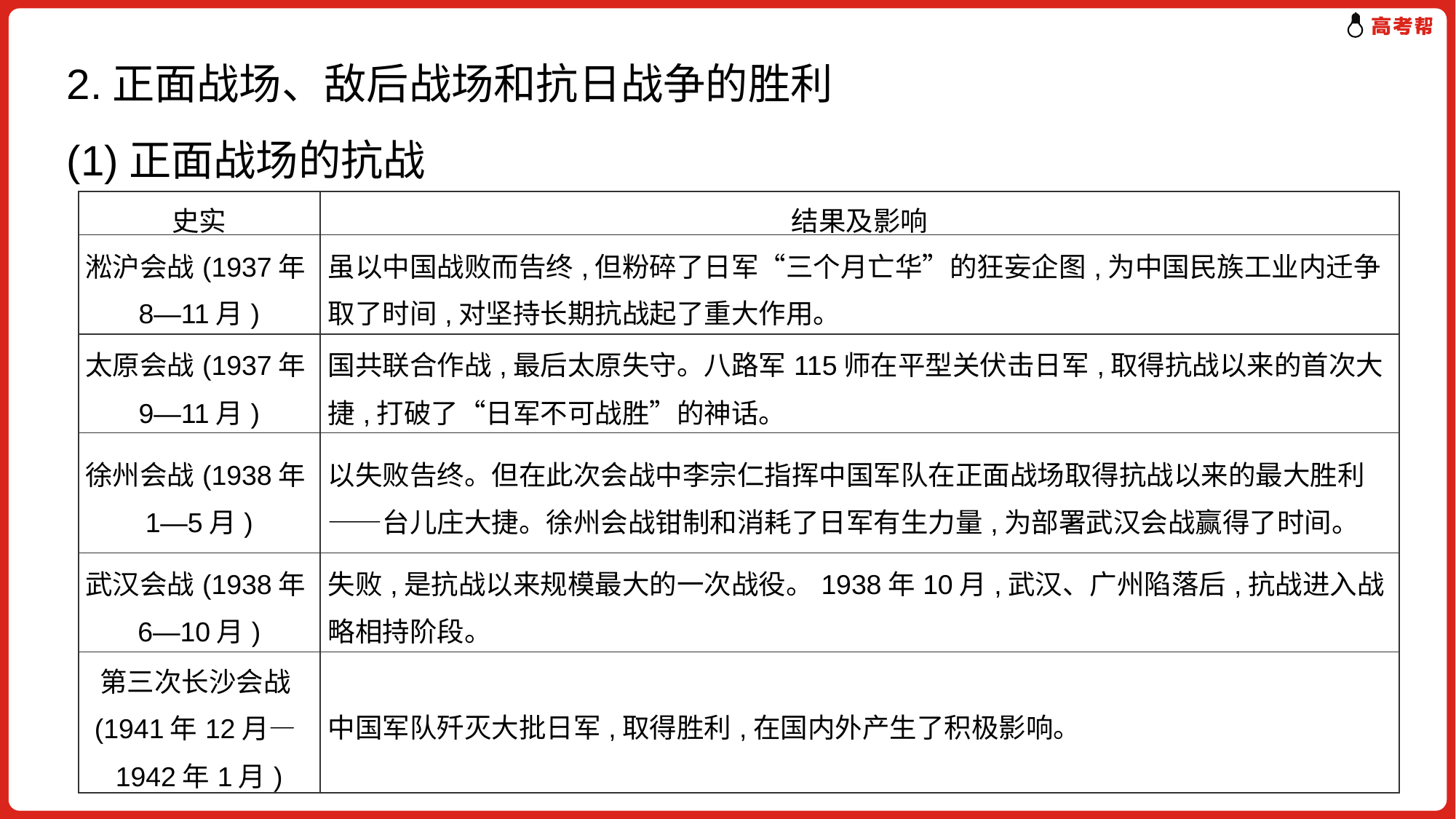

2.正面战场、敌后战场和抗日战争的胜利
(1)正面战场的抗战
| 史实 | 结果及影响 |
| --- | --- |
| 淞沪会战(1937年8—11月) | 虽以中国战败而告终,但粉碎了日军“三个月亡华”的狂妄企图,为中国民族工业内迁争取了时间,对坚持长期抗战起了重大作用。 |
| 太原会战(1937年9—11月) | 国共联合作战,最后太原失守。八路军115师在平型关伏击日军,取得抗战以来的首次大捷,打破了“日军不可战胜”的神话。 |
| 徐州会战(1938年1—5月) | 以失败告终。但在此次会战中李宗仁指挥中国军队在正面战场取得抗战以来的最大胜利——台儿庄大捷。徐州会战钳制和消耗了日军有生力量,为部署武汉会战赢得了时间。 |
| 武汉会战(1938年6—10月) | 失败,是抗战以来规模最大的一次战役。1938年10月,武汉、广州陷落后,抗战进入战略相持阶段。 |
| 第三次长沙会战(1941年12月—1942年1月) | 中国军队歼灭大批日军,取得胜利,在国内外产生了积极影响。 |